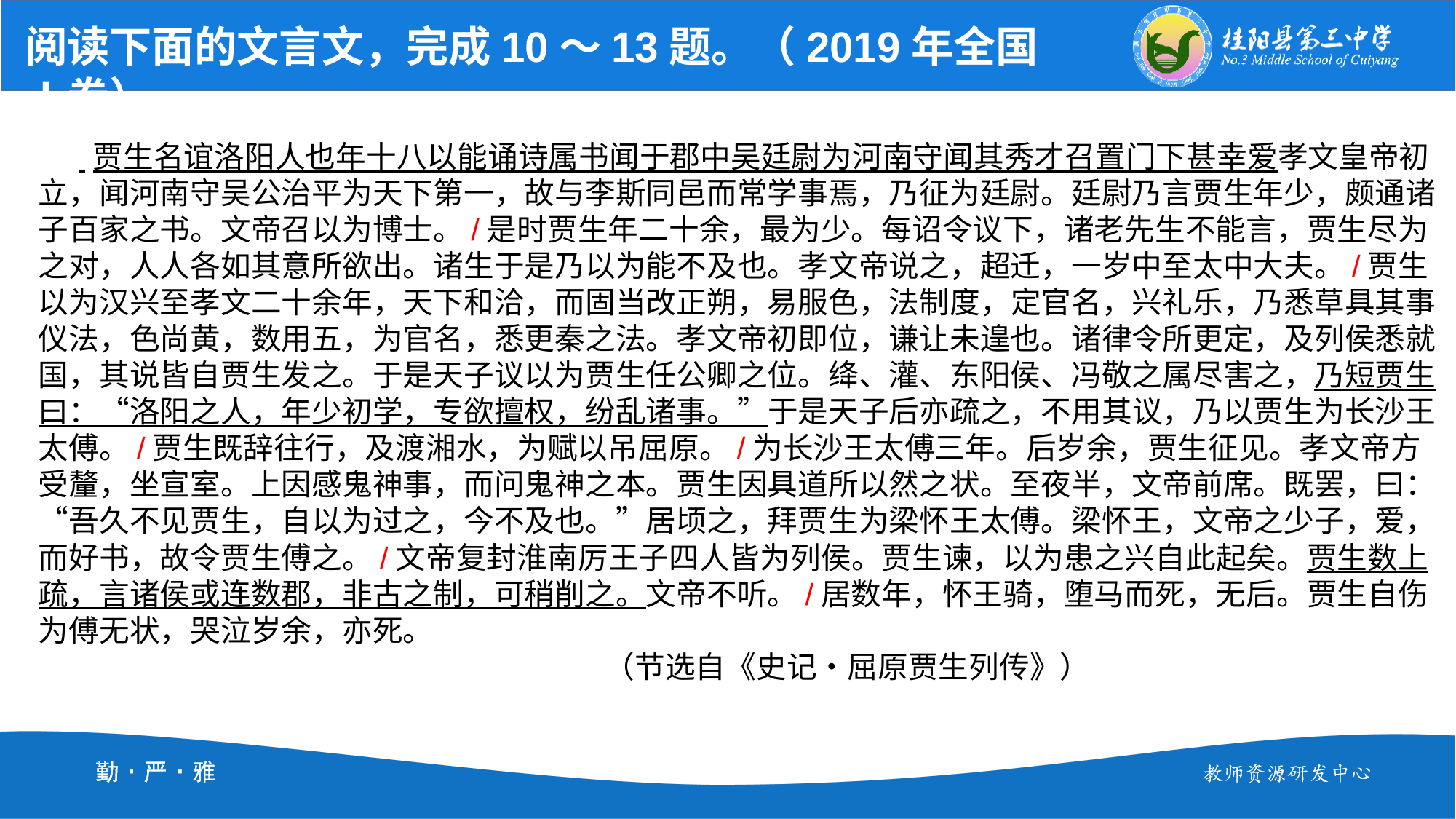

阅读下面的文言文，完成10～13题。（2019年全国Ⅰ卷）

       贾生名谊洛阳人也年十八以能诵诗属书闻于郡中吴廷尉为河南守闻其秀才召置门下甚幸爱孝文皇帝初立，闻河南守吴公治平为天下第一，故与李斯同邑而常学事焉，乃征为廷尉。廷尉乃言贾生年少，颇通诸子百家之书。文帝召以为博士。/是时贾生年二十余，最为少。每诏令议下，诸老先生不能言，贾生尽为之对，人人各如其意所欲出。诸生于是乃以为能不及也。孝文帝说之，超迁，一岁中至太中大夫。/贾生以为汉兴至孝文二十余年，天下和洽，而固当改正朔，易服色，法制度，定官名，兴礼乐，乃悉草具其事仪法，色尚黄，数用五，为官名，悉更秦之法。孝文帝初即位，谦让未遑也。诸律令所更定，及列侯悉就国，其说皆自贾生发之。于是天子议以为贾生任公卿之位。绛、灌、东阳侯、冯敬之属尽害之，乃短贾生曰：“洛阳之人，年少初学，专欲擅权，纷乱诸事。”于是天子后亦疏之，不用其议，乃以贾生为长沙王太傅。/贾生既辞往行，及渡湘水，为赋以吊屈原。/为长沙王太傅三年。后岁余，贾生征见。孝文帝方受釐，坐宣室。上因感鬼神事，而问鬼神之本。贾生因具道所以然之状。至夜半，文帝前席。既罢，曰：“吾久不见贾生，自以为过之，今不及也。”居顷之，拜贾生为梁怀王太傅。梁怀王，文帝之少子，爱，而好书，故令贾生傅之。/文帝复封淮南厉王子四人皆为列侯。贾生谏，以为患之兴自此起矣。贾生数上疏，言诸侯或连数郡，非古之制，可稍削之。文帝不听。/居数年，怀王骑，堕马而死，无后。贾生自伤为傅无状，哭泣岁余，亦死。
                                                                                   （节选自《史记•屈原贾生列传》）